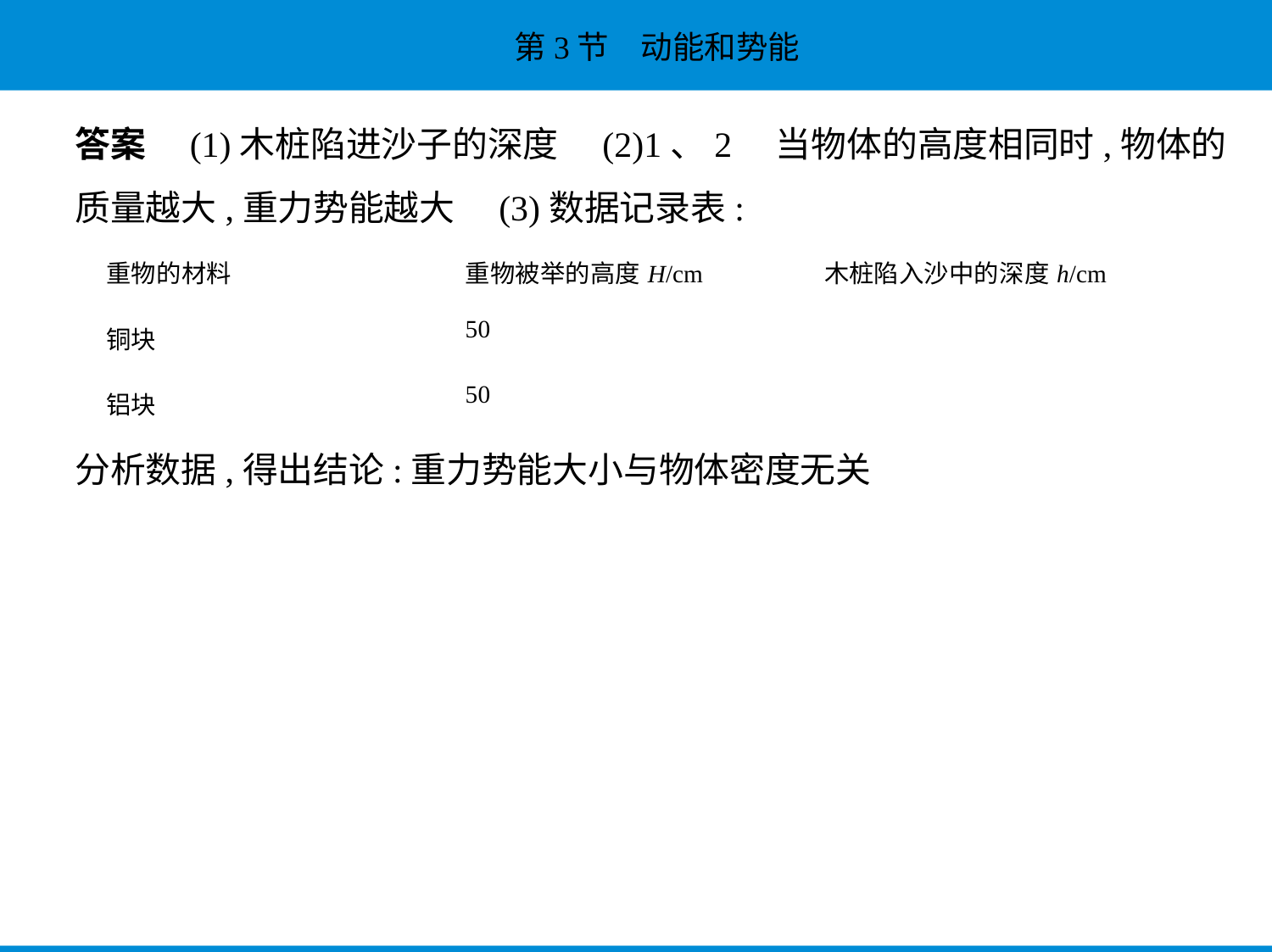

答案　(1)木桩陷进沙子的深度　(2)1、2　当物体的高度相同时,物体的
质量越大,重力势能越大　(3)数据记录表:
| 重物的材料 | 重物被举的高度H/cm | 木桩陷入沙中的深度h/cm |
| --- | --- | --- |
| 铜块 | 50 |  |
| 铝块 | 50 |  |
分析数据,得出结论:重力势能大小与物体密度无关